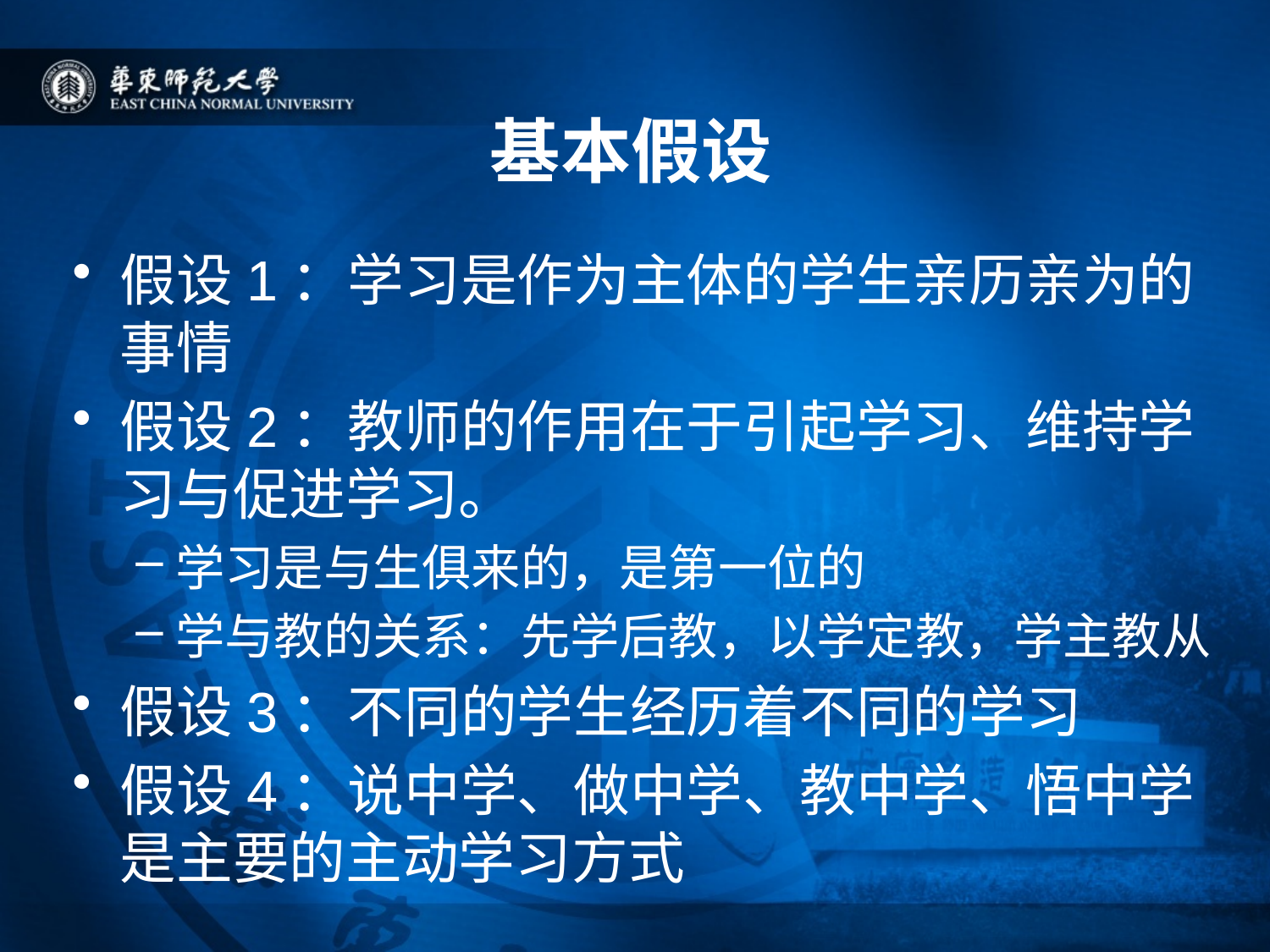

# 基本假设
假设1：学习是作为主体的学生亲历亲为的事情
假设2：教师的作用在于引起学习、维持学习与促进学习。
学习是与生俱来的，是第一位的
学与教的关系：先学后教，以学定教，学主教从
假设3：不同的学生经历着不同的学习
假设4：说中学、做中学、教中学、悟中学是主要的主动学习方式